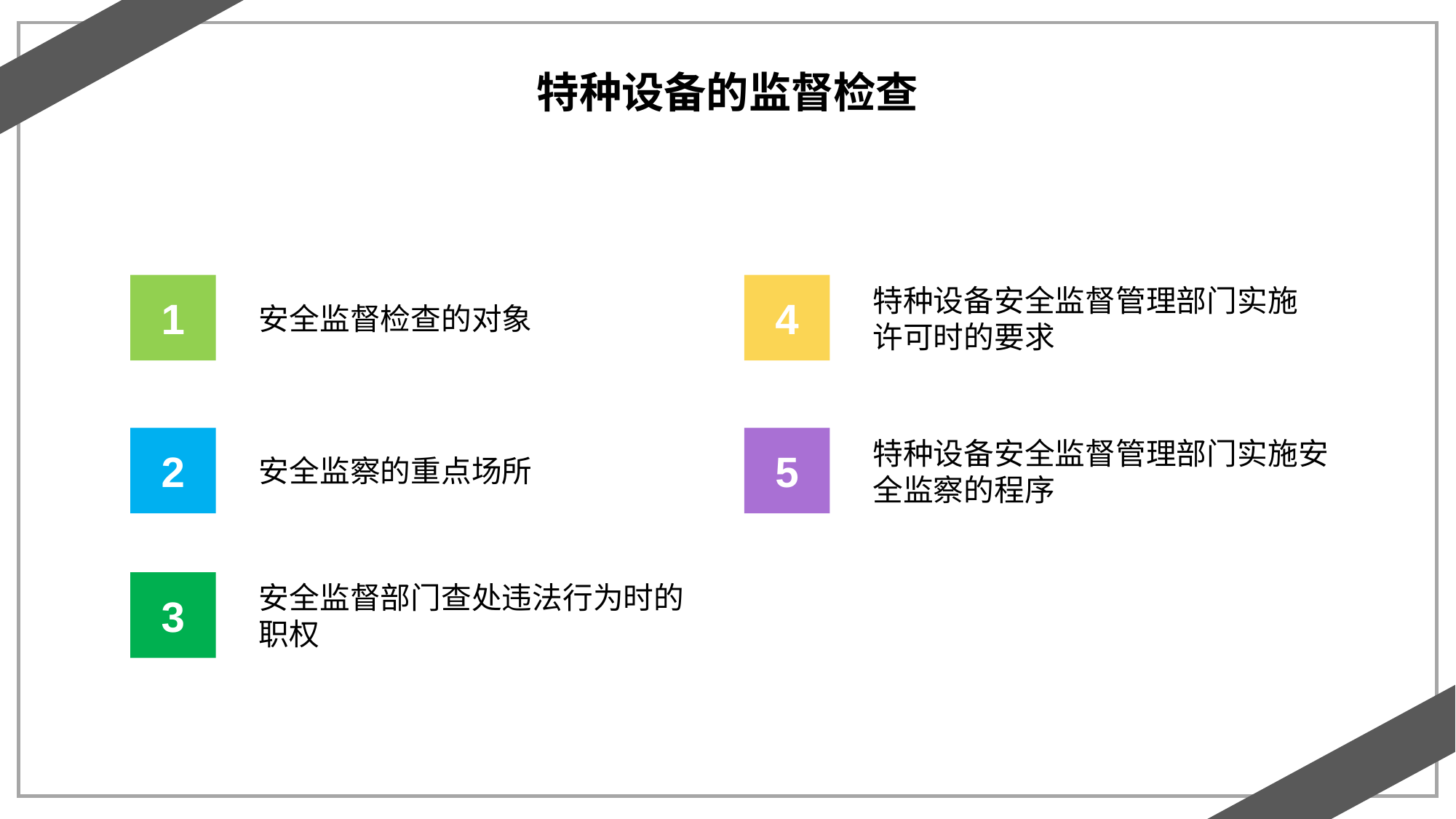

特种设备的监督检查
1
4
特种设备安全监督管理部门实施许可时的要求
安全监督检查的对象
2
5
特种设备安全监督管理部门实施安全监察的程序
安全监察的重点场所
3
安全监督部门查处违法行为时的职权